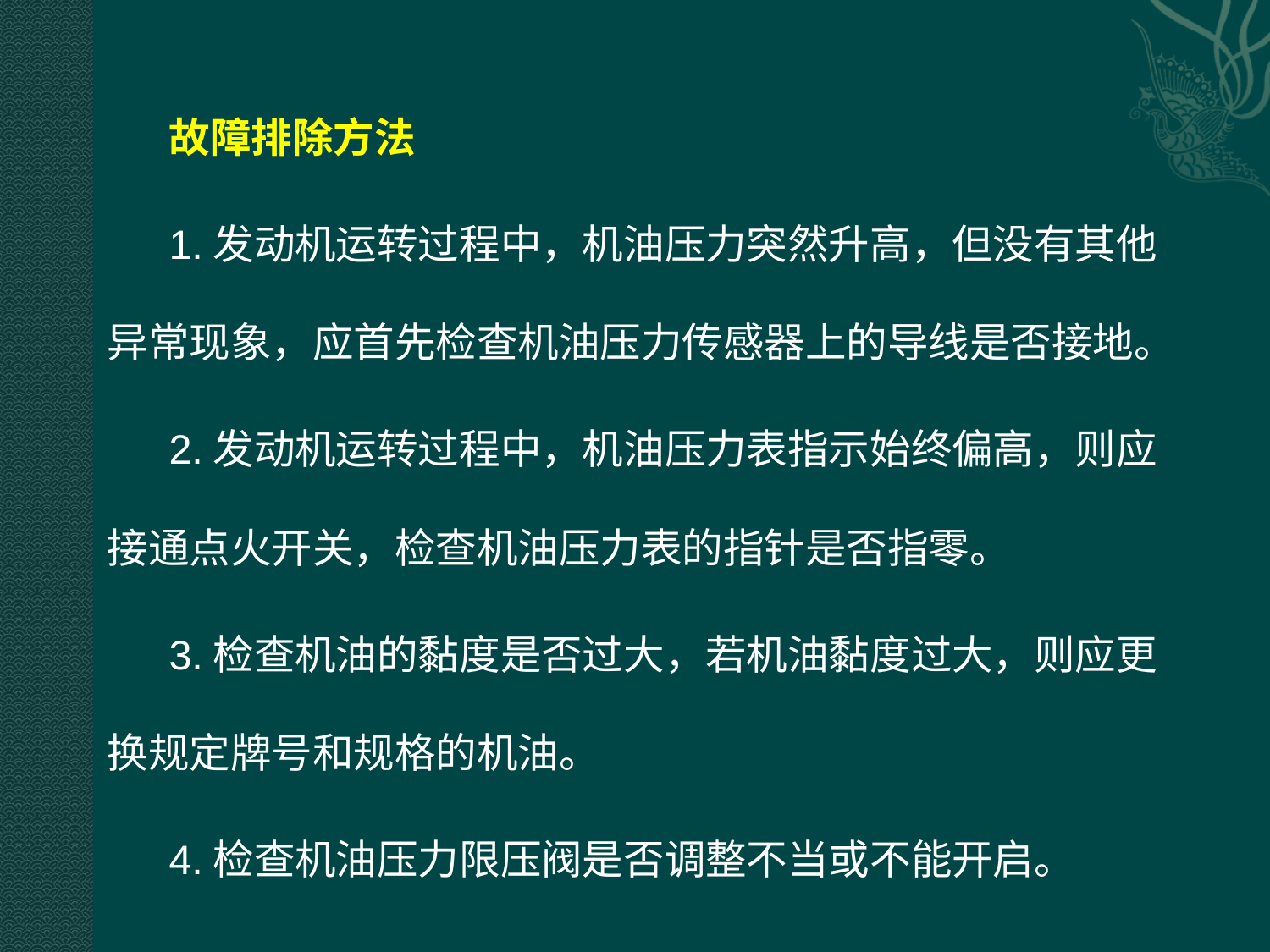

故障排除方法
1.发动机运转过程中，机油压力突然升高，但没有其他异常现象，应首先检查机油压力传感器上的导线是否接地。
2.发动机运转过程中，机油压力表指示始终偏高，则应接通点火开关，检查机油压力表的指针是否指零。
3.检查机油的黏度是否过大，若机油黏度过大，则应更换规定牌号和规格的机油。
4.检查机油压力限压阀是否调整不当或不能开启。